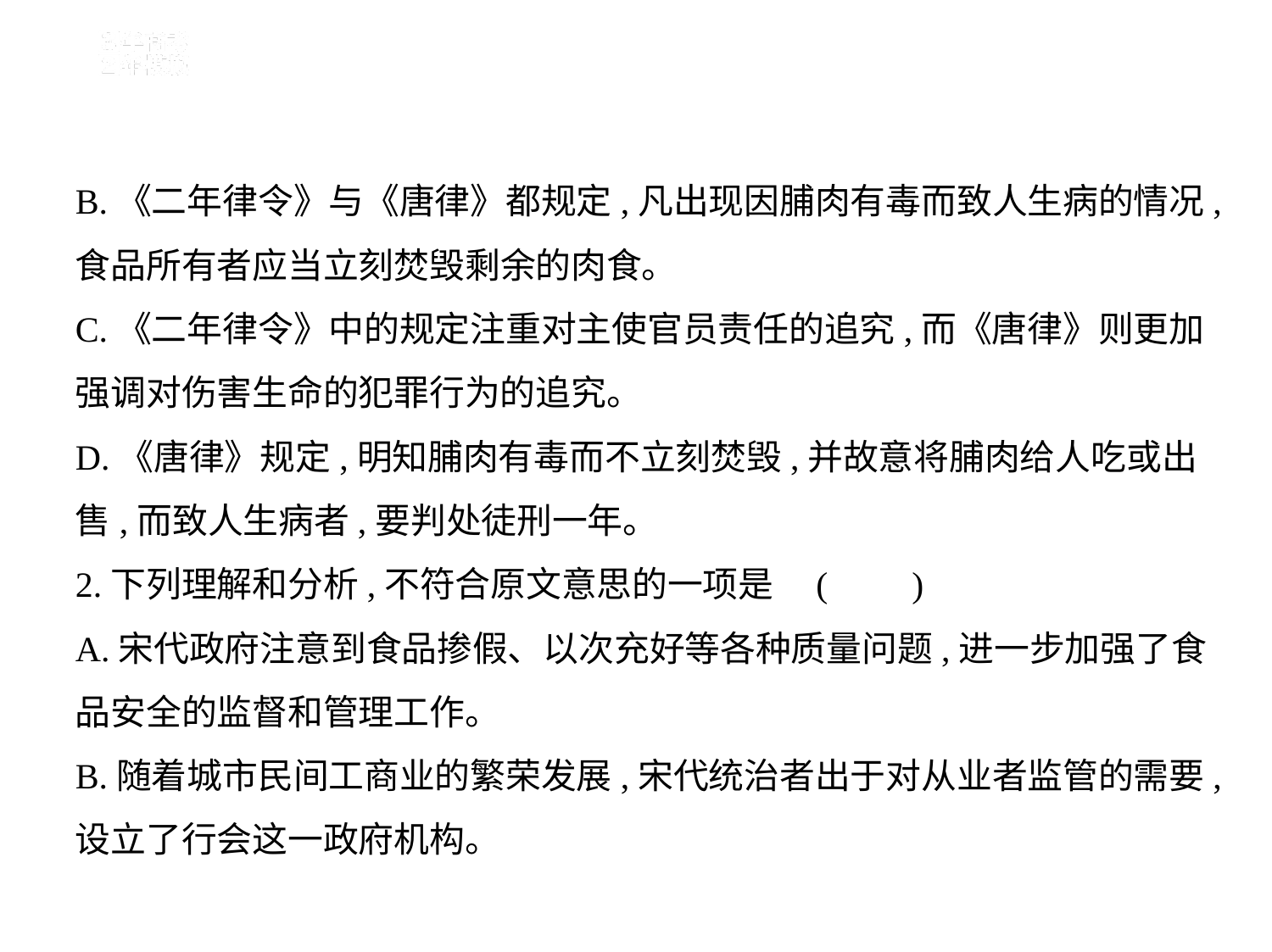

B.《二年律令》与《唐律》都规定,凡出现因脯肉有毒而致人生病的情况,
食品所有者应当立刻焚毁剩余的肉食。
C.《二年律令》中的规定注重对主使官员责任的追究,而《唐律》则更加
强调对伤害生命的犯罪行为的追究。
D.《唐律》规定,明知脯肉有毒而不立刻焚毁,并故意将脯肉给人吃或出
售,而致人生病者,要判处徒刑一年。
2.下列理解和分析,不符合原文意思的一项是 (　    )
A.宋代政府注意到食品掺假、以次充好等各种质量问题,进一步加强了食
品安全的监督和管理工作。
B.随着城市民间工商业的繁荣发展,宋代统治者出于对从业者监管的需要,
设立了行会这一政府机构。